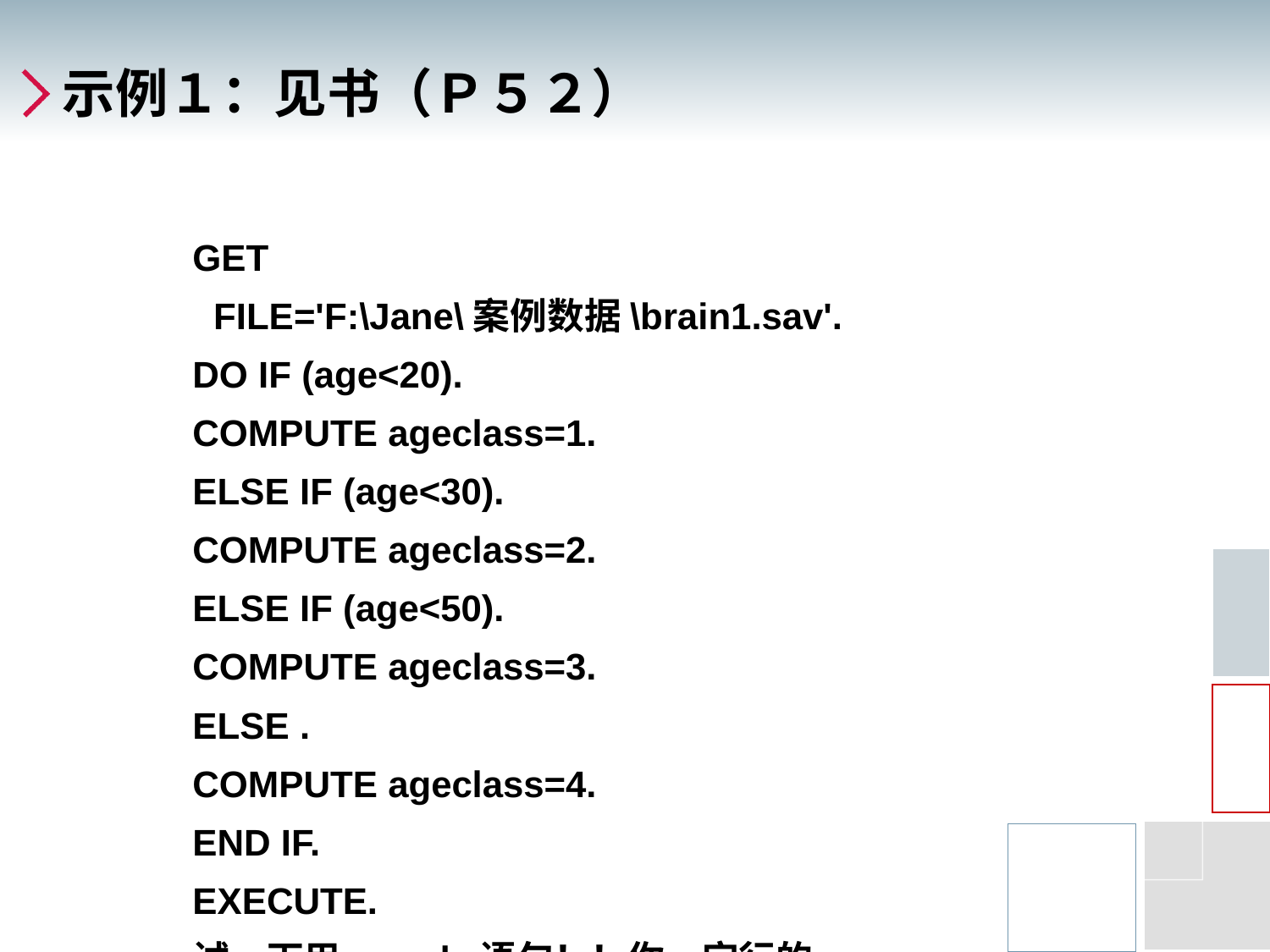

# 示例１：见书（Ｐ５２）
GET
  FILE='F:\Jane\案例数据\brain1.sav'.
DO IF (age<20).
COMPUTE ageclass=1.
ELSE IF (age<30).
COMPUTE ageclass=2.
ELSE IF (age<50).
COMPUTE ageclass=3.
ELSE .
COMPUTE ageclass=4.
END IF.
EXECUTE.
试一下用recode语句！！你一定行的。